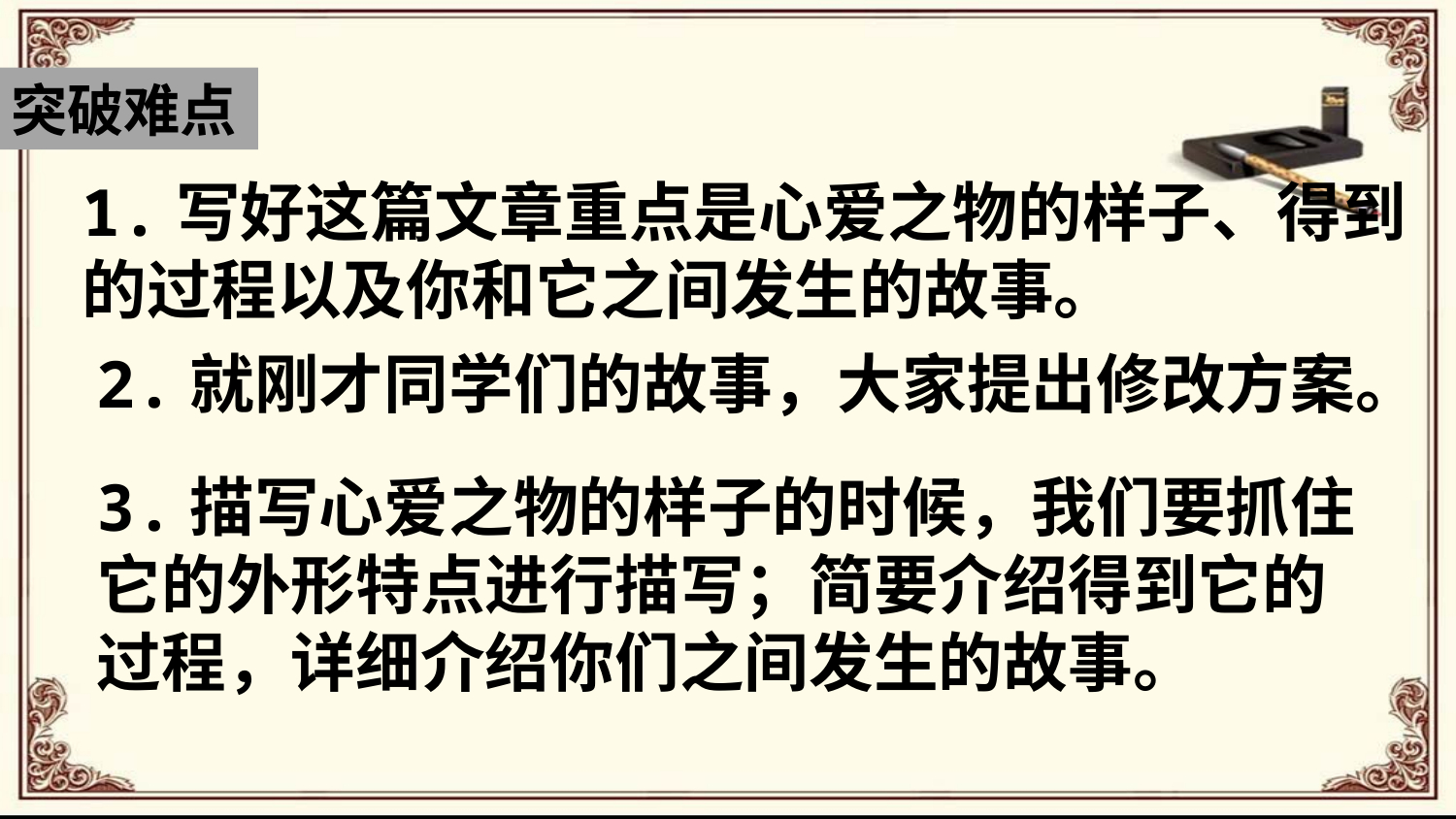

突破难点
1.写好这篇文章重点是心爱之物的样子、得到的过程以及你和它之间发生的故事。
2.就刚才同学们的故事，大家提出修改方案。
3.描写心爱之物的样子的时候，我们要抓住它的外形特点进行描写；简要介绍得到它的过程，详细介绍你们之间发生的故事。